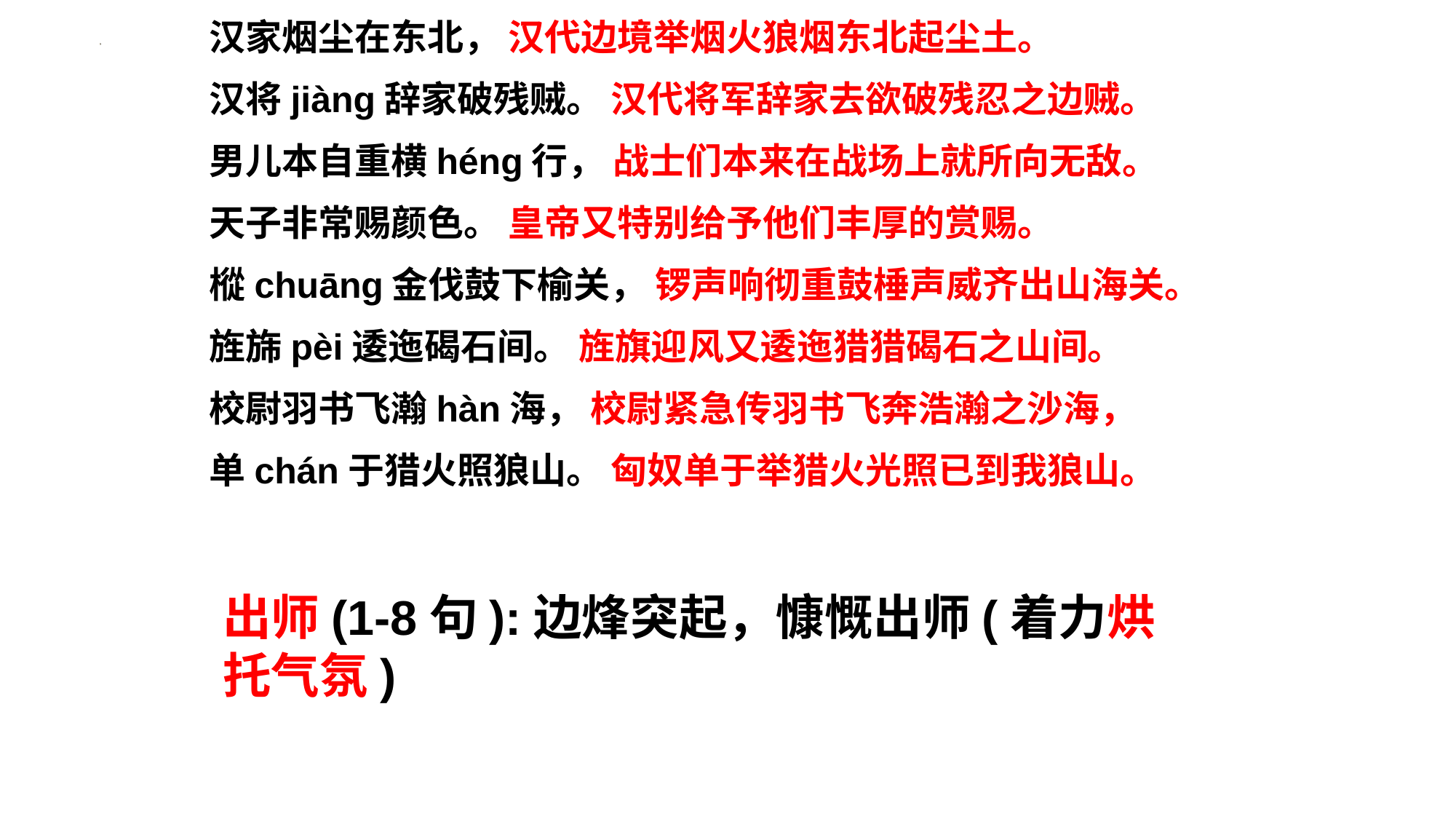

汉家烟尘在东北， 汉代边境举烟火狼烟东北起尘土。
汉将jiàng辞家破残贼。 汉代将军辞家去欲破残忍之边贼。
男儿本自重横héng行， 战士们本来在战场上就所向无敌。
天子非常赐颜色。 皇帝又特别给予他们丰厚的赏赐。
樅chuāng金伐鼓下榆关， 锣声响彻重鼓棰声威齐出山海关。
旌旆pèi逶迤碣石间。 旌旗迎风又逶迤猎猎碣石之山间。
校尉羽书飞瀚hàn海， 校尉紧急传羽书飞奔浩瀚之沙海，
单chán于猎火照狼山。 匈奴单于举猎火光照已到我狼山。

出师(1-8句):边烽突起，慷慨出师(着力烘托气氛)